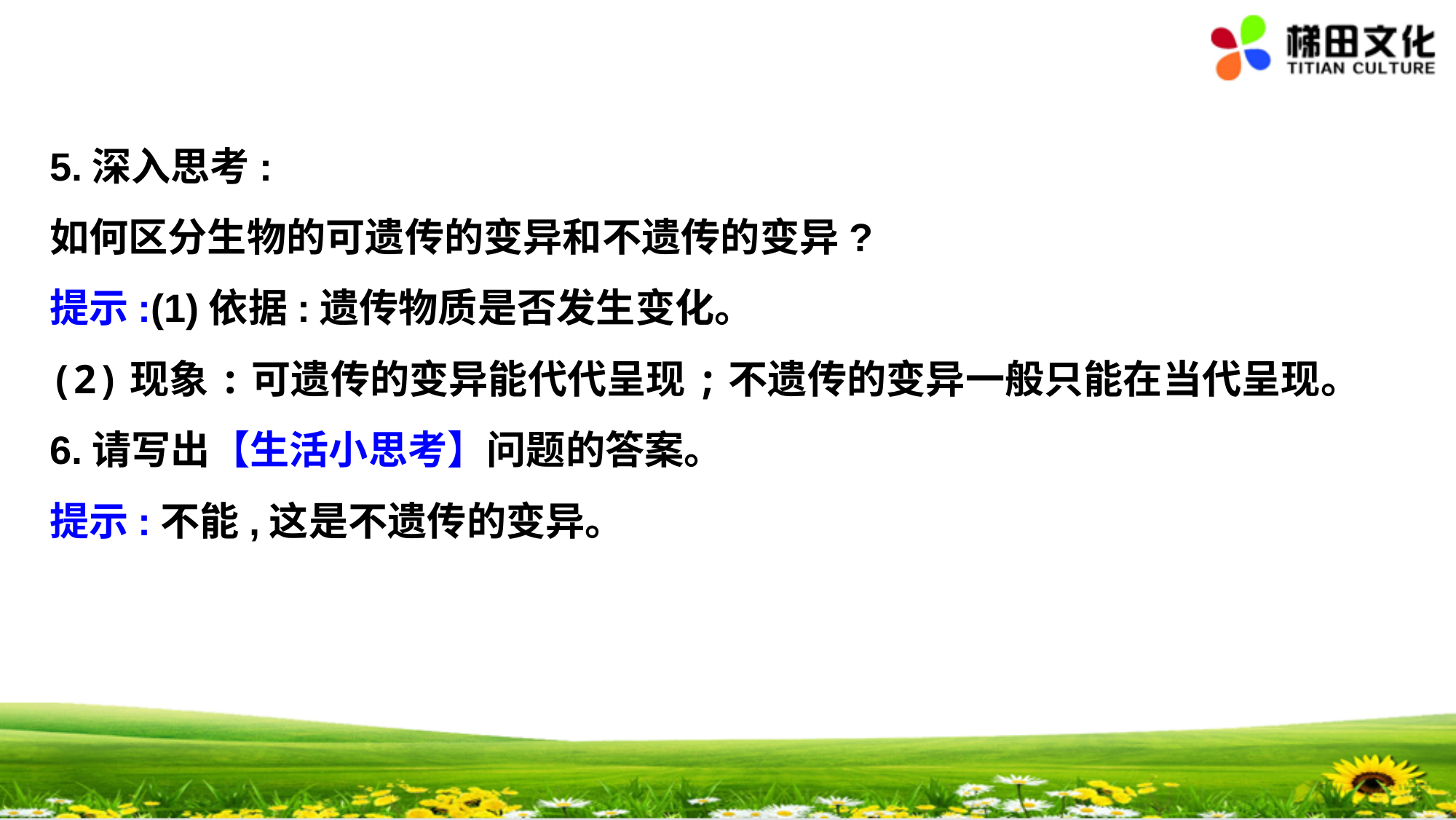

5.深入思考:
如何区分生物的可遗传的变异和不遗传的变异?
提示:(1)依据:遗传物质是否发生变化。
(2)现象:可遗传的变异能代代呈现;不遗传的变异一般只能在当代呈现。
6.请写出【生活小思考】问题的答案。
提示:不能,这是不遗传的变异。